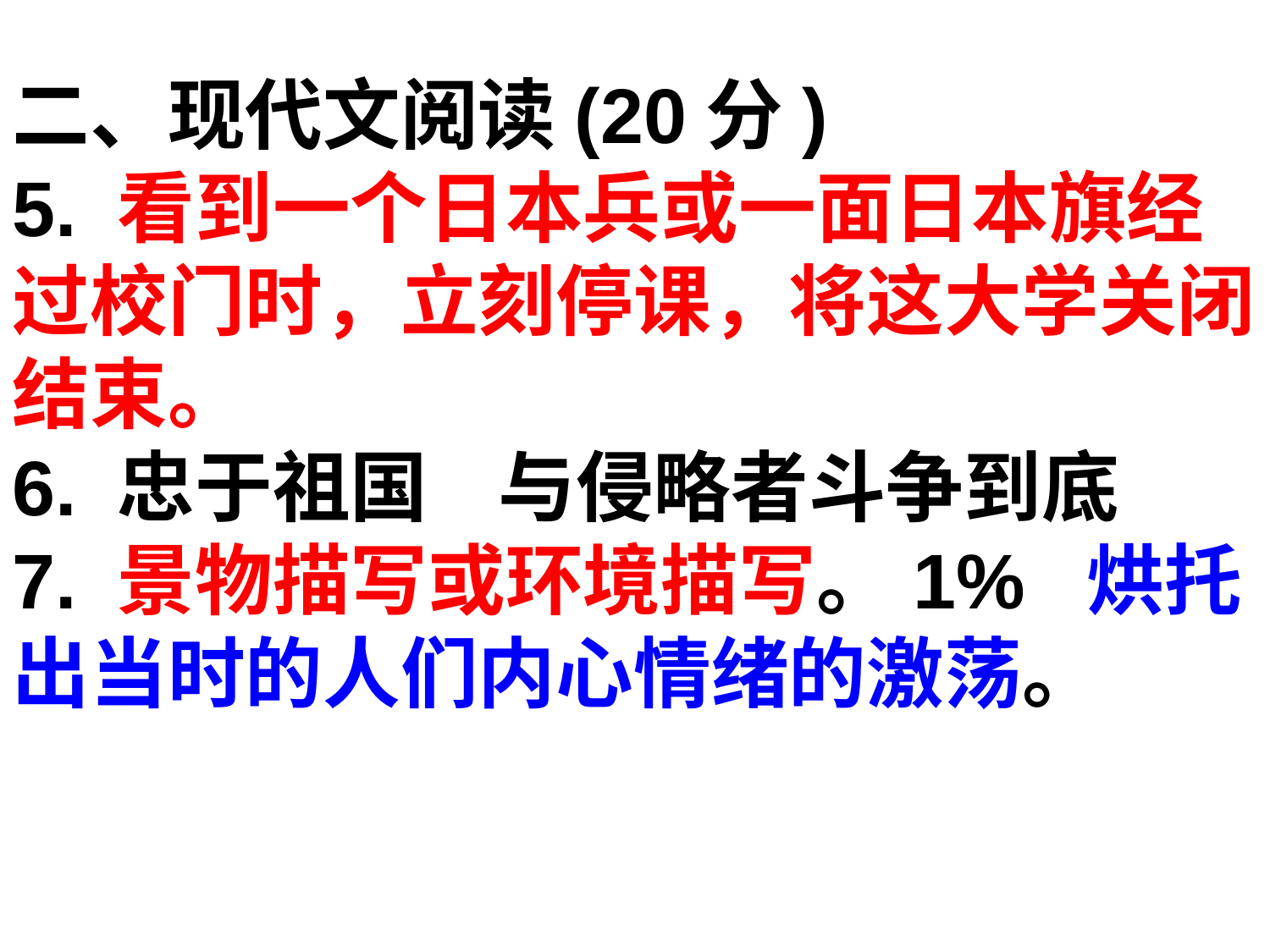

二、现代文阅读(20分)
5. 看到一个日本兵或一面日本旗经过校门时，立刻停课，将这大学关闭结束。
6. 忠于祖国    与侵略者斗争到底
7. 景物描写或环境描写。1%  烘托出当时的人们内心情绪的激荡。